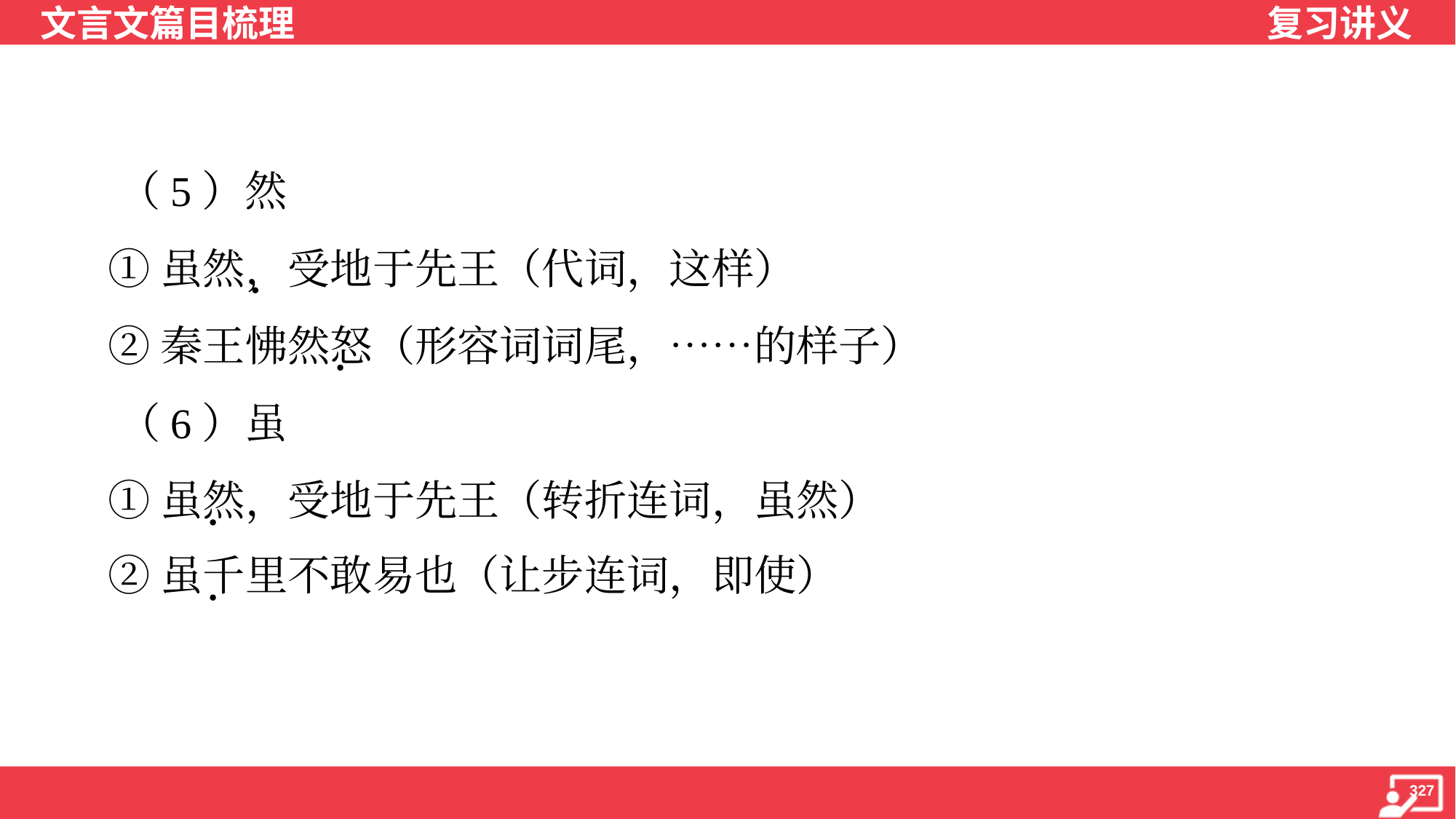

（5）然
    ①虽然，受地于先王（代词，这样）
    ②秦王怫然怒（形容词词尾，……的样子）
    （6）虽
    ①虽然，受地于先王（转折连词，虽然）
    ②虽千里不敢易也（让步连词，即使）